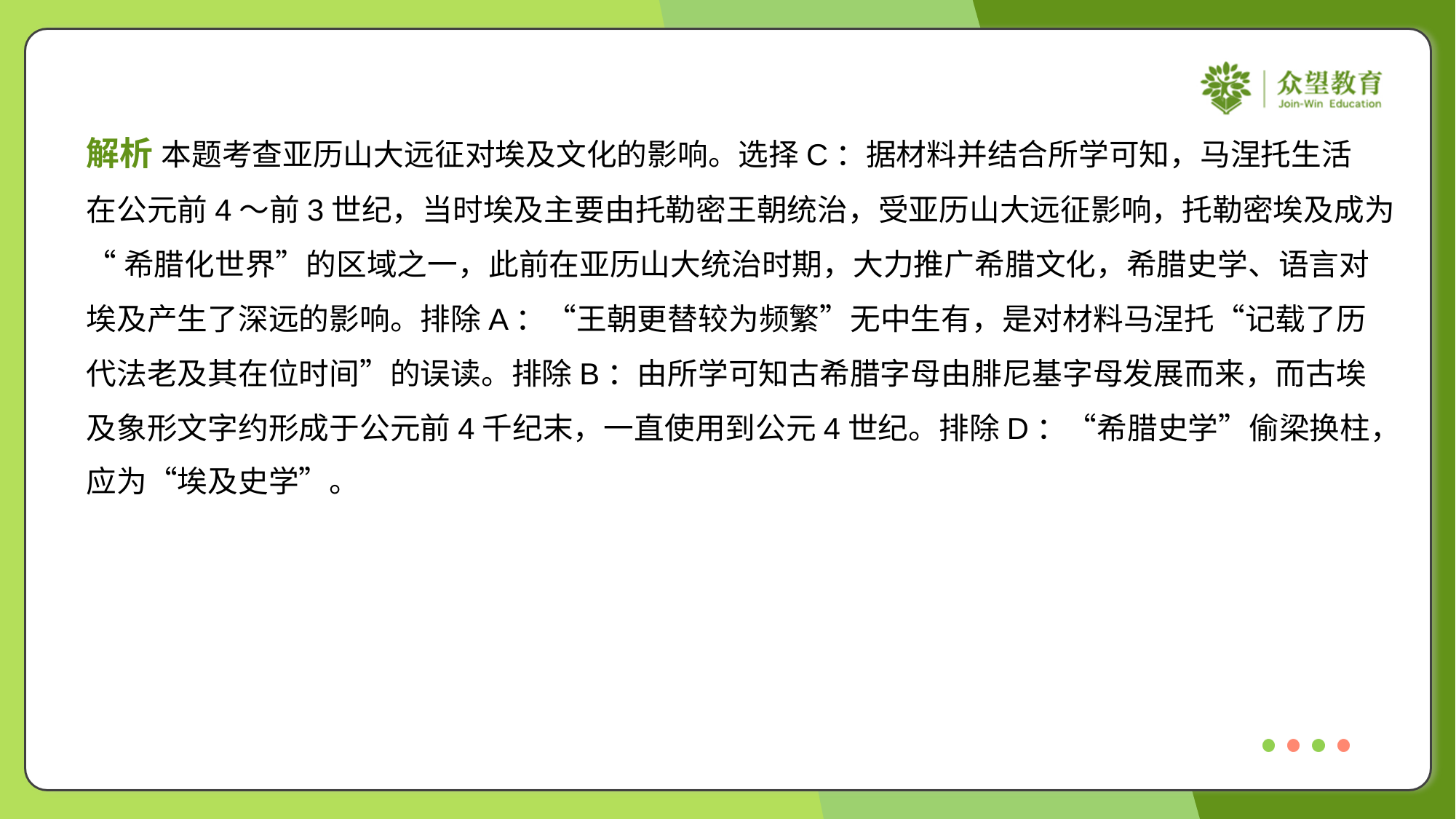

解析 本题考查亚历山大远征对埃及文化的影响。选择C：据材料并结合所学可知，马涅托生活
在公元前4～前3世纪，当时埃及主要由托勒密王朝统治，受亚历山大远征影响，托勒密埃及成为
“希腊化世界”的区域之一，此前在亚历山大统治时期，大力推广希腊文化，希腊史学、语言对
埃及产生了深远的影响。排除A：“王朝更替较为频繁”无中生有，是对材料马涅托“记载了历
代法老及其在位时间”的误读。排除B：由所学可知古希腊字母由腓尼基字母发展而来，而古埃
及象形文字约形成于公元前4千纪末，一直使用到公元4世纪。排除D：“希腊史学”偷梁换柱，
应为“埃及史学”。